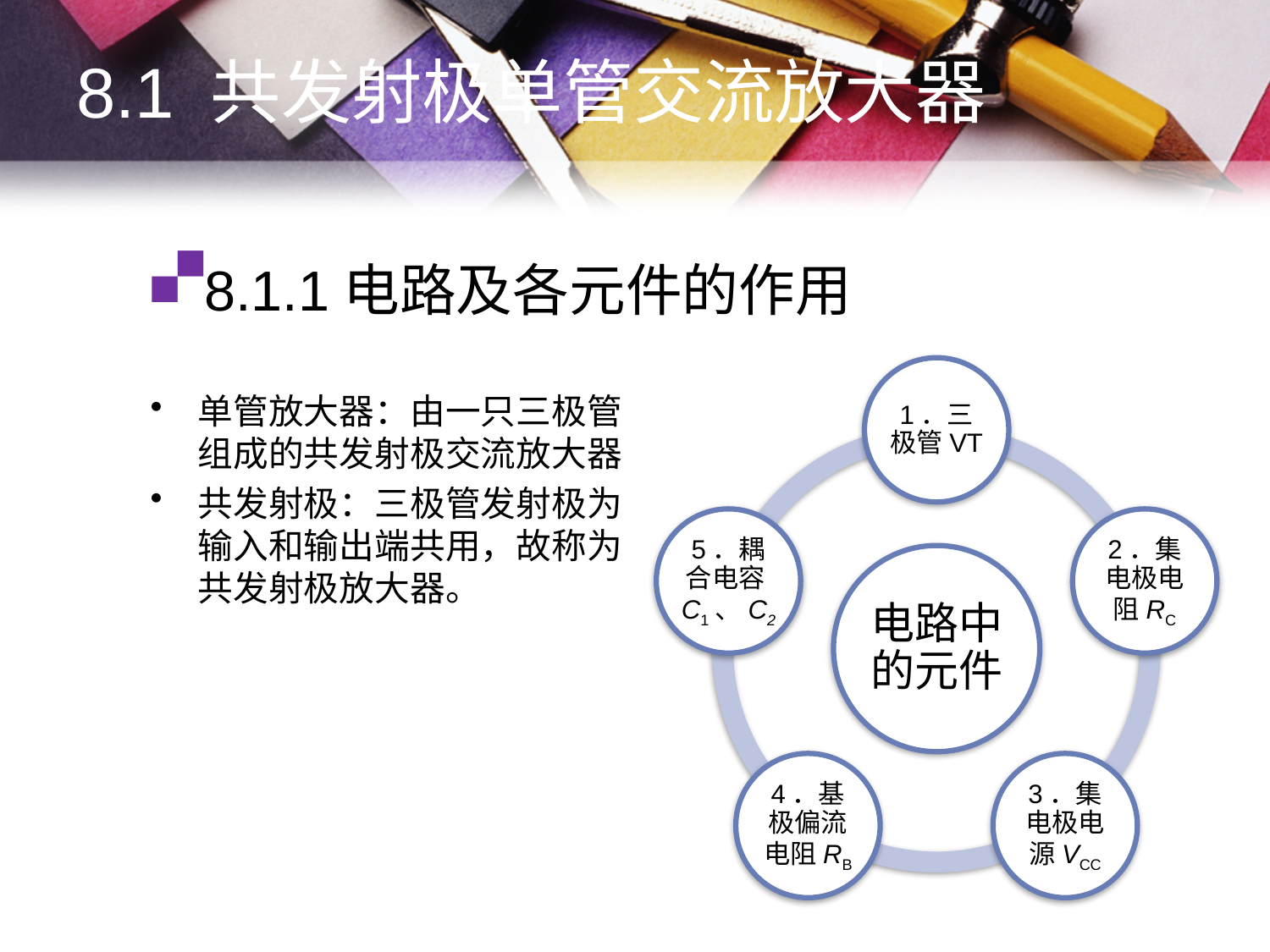

8.1 共发射极单管交流放大器
# 8.1.1电路及各元件的作用
电路中的元件
1．三极管VT
2．集电极电阻RC
3．集电极电源VCC
4．基极偏流电阻RB
5．耦合电容C1、C2
单管放大器：由一只三极管组成的共发射极交流放大器
共发射极：三极管发射极为输入和输出端共用，故称为共发射极放大器。